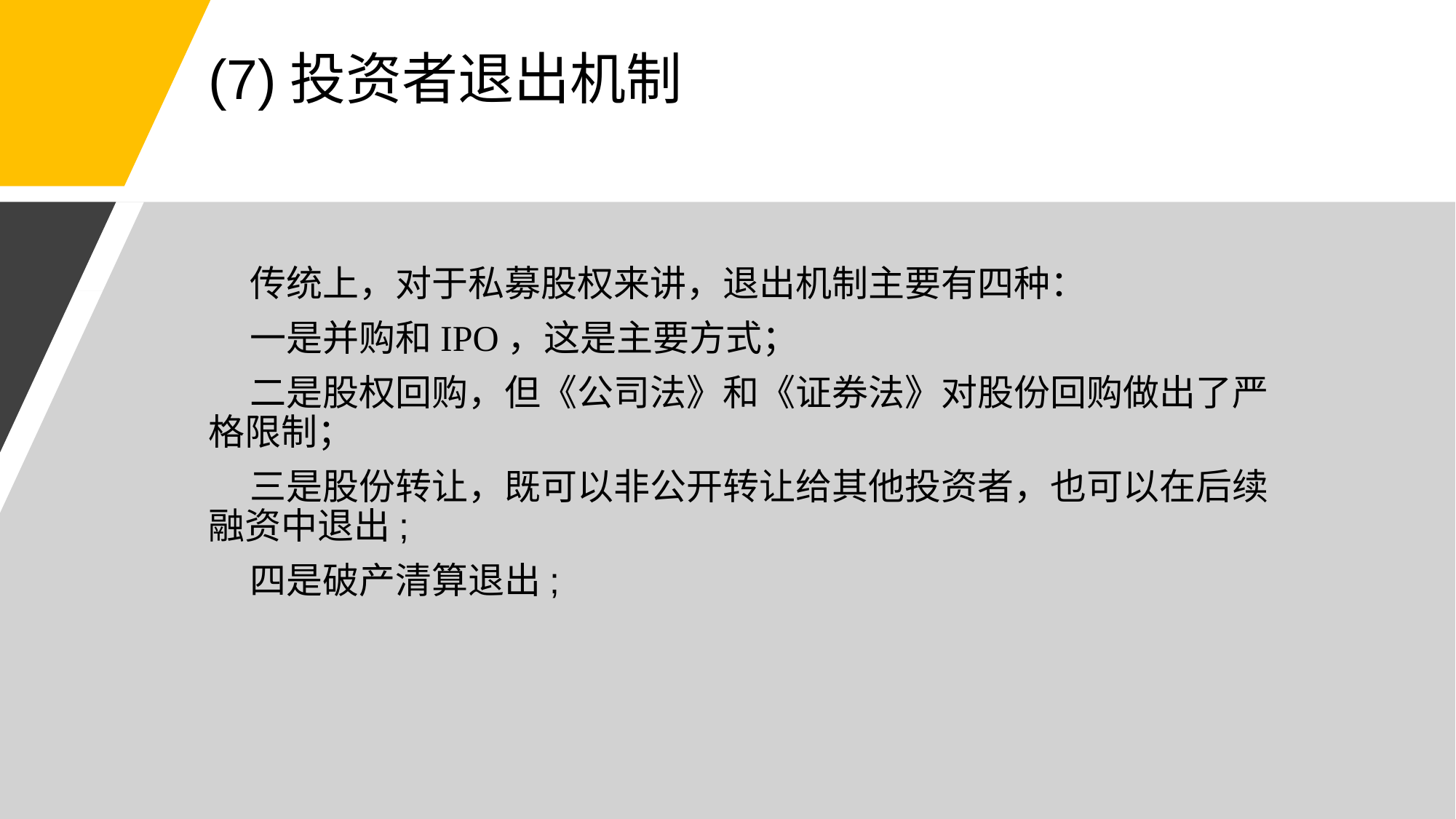

# (7)投资者退出机制

    传统上，对于私募股权来讲，退出机制主要有四种：
    一是并购和IPO，这是主要方式；
    二是股权回购，但《公司法》和《证券法》对股份回购做出了严格限制；
    三是股份转让，既可以非公开转让给其他投资者，也可以在后续融资中退出;
    四是破产清算退出;